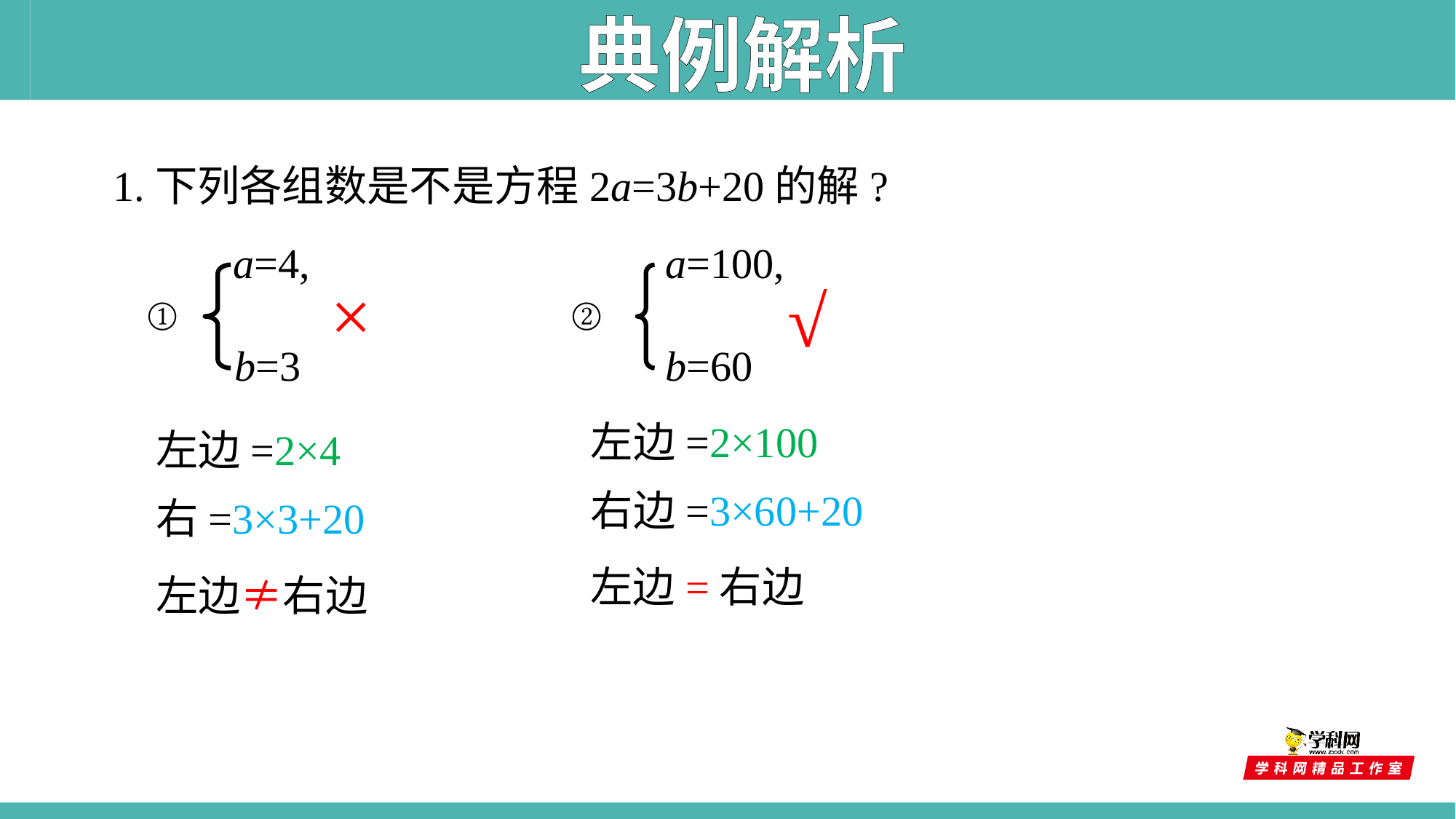

典例解析
1.下列各组数是不是方程2a=3b+20的解?
a=4,
a=100,
×

√
①
②
b=3
b=60
左边=2×100
左边=2×4
右边=3×60+20
右=3×3+20
左边=右边
左边≠右边